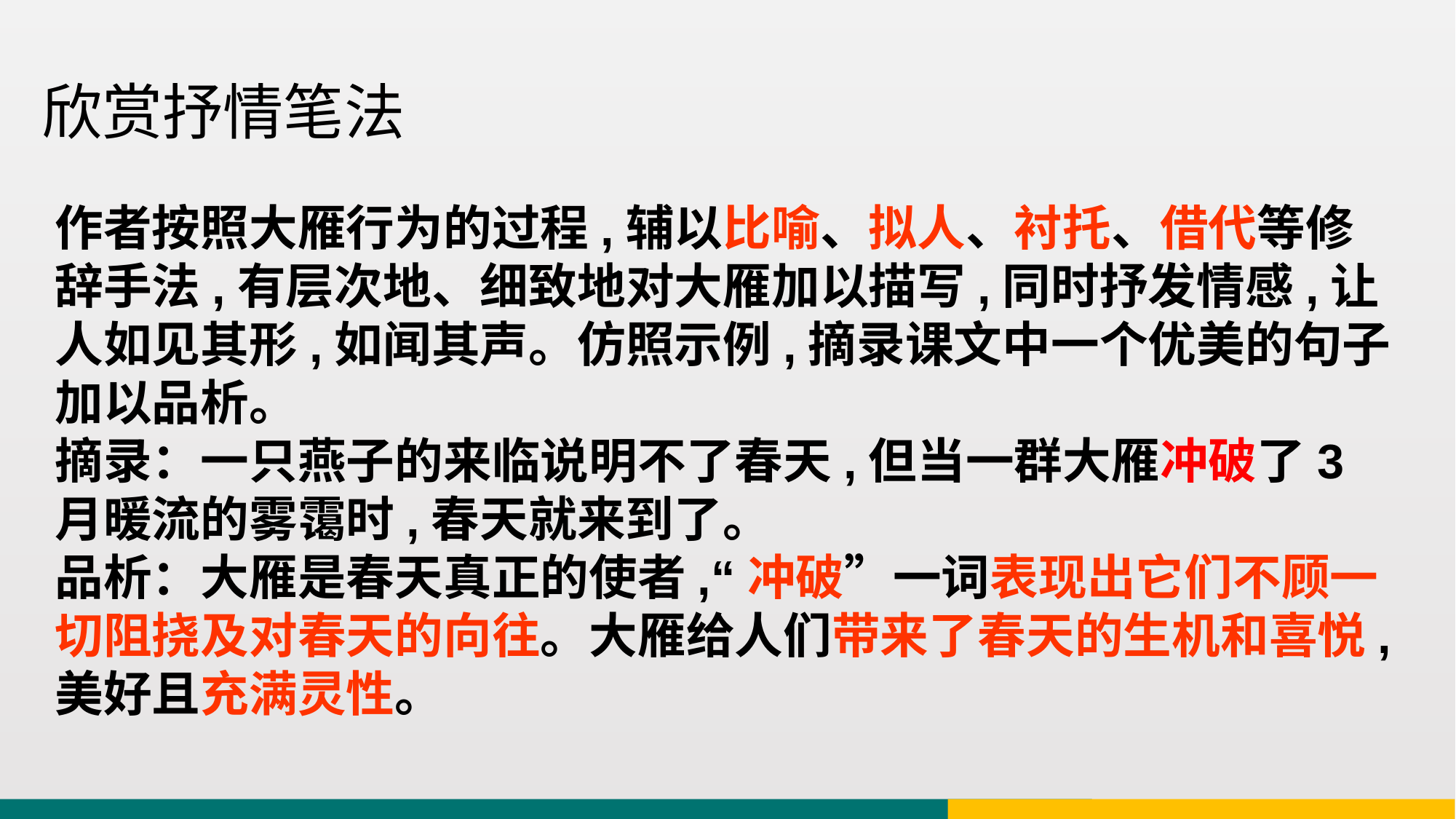

欣赏抒情笔法
作者按照大雁行为的过程,辅以比喻、拟人、衬托、借代等修辞手法,有层次地、细致地对大雁加以描写,同时抒发情感,让人如见其形,如闻其声。仿照示例,摘录课文中一个优美的句子加以品析。
摘录：一只燕子的来临说明不了春天,但当一群大雁冲破了3月暖流的雾霭时,春天就来到了。
品析：大雁是春天真正的使者,“冲破”一词表现出它们不顾一切阻挠及对春天的向往。大雁给人们带来了春天的生机和喜悦,美好且充满灵性。